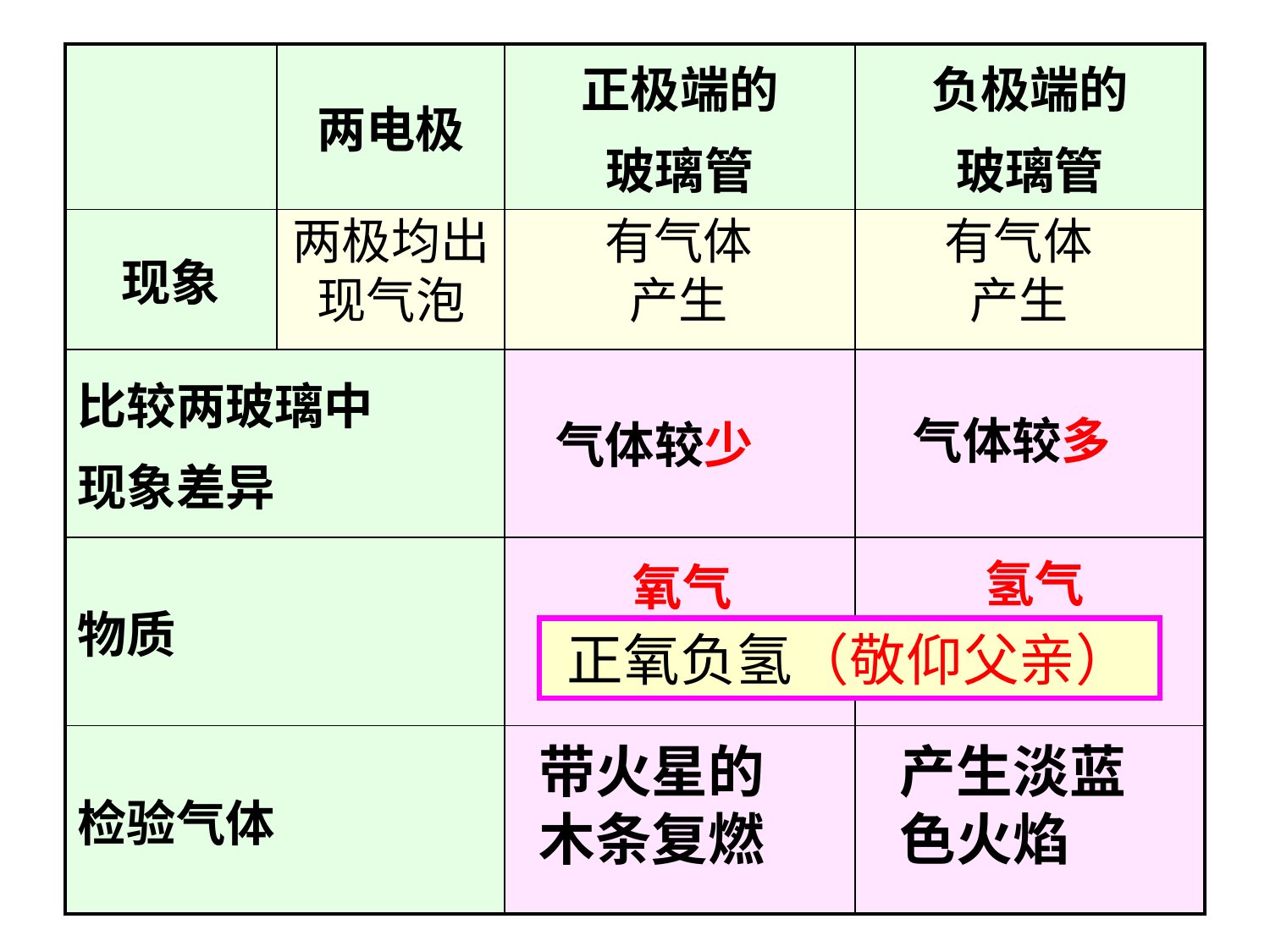

|  | 两电极 | 正极端的 玻璃管 | 负极端的 玻璃管 |
| --- | --- | --- | --- |
| 现象 |  |  |  |
| 比较两玻璃中 现象差异 |  |  |  |
| 物质 |  |  |  |
| 检验气体 |  |  |  |
两极均出现气泡
有气体
产生
有气体
产生
  气体较多
  气体较少
氢气
氧气
正氧负氢（敬仰父亲）
带火星的木条复燃
产生淡蓝色火焰